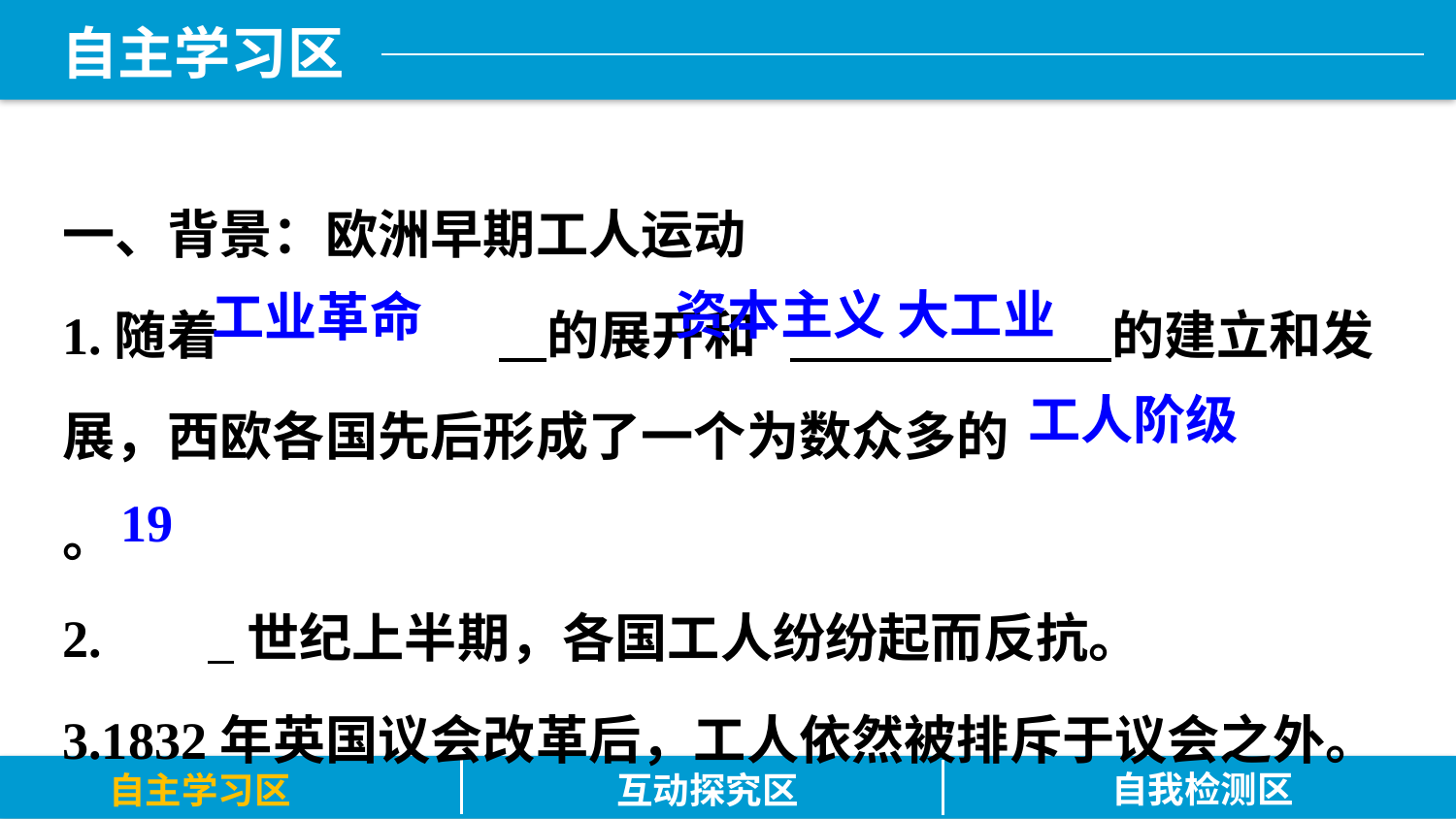

一、背景：欧洲早期工人运动
1.随着		    的展开和	                           的建立和发展，西欧各国先后形成了一个为数众多的			。
2.	  世纪上半期，各国工人纷纷起而反抗。
3.1832年英国议会改革后，工人依然被排斥于议会之外。
资本主义 大工业
工业革命
工人阶级
19
自我检测区
自主学习区
互动探究区